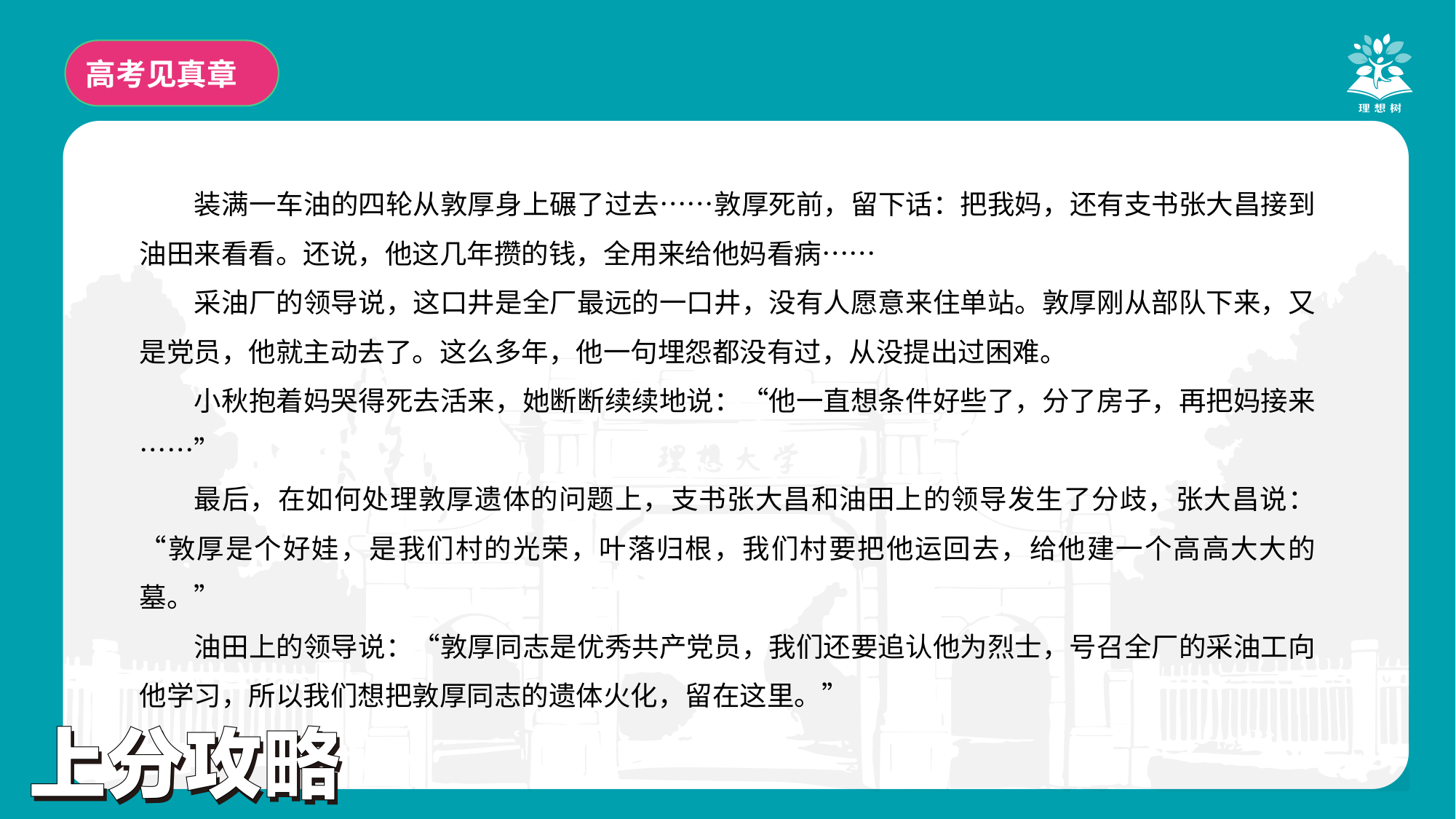

高考见真章
装满一车油的四轮从敦厚身上碾了过去……敦厚死前，留下话：把我妈，还有支书张大昌接到油田来看看。还说，他这几年攒的钱，全用来给他妈看病……
采油厂的领导说，这口井是全厂最远的一口井，没有人愿意来住单站。敦厚刚从部队下来，又是党员，他就主动去了。这么多年，他一句埋怨都没有过，从没提出过困难。
小秋抱着妈哭得死去活来，她断断续续地说：“他一直想条件好些了，分了房子，再把妈接来……”
最后，在如何处理敦厚遗体的问题上，支书张大昌和油田上的领导发生了分歧，张大昌说：“敦厚是个好娃，是我们村的光荣，叶落归根，我们村要把他运回去，给他建一个高高大大的墓。”
油田上的领导说：“敦厚同志是优秀共产党员，我们还要追认他为烈士，号召全厂的采油工向他学习，所以我们想把敦厚同志的遗体火化，留在这里。”